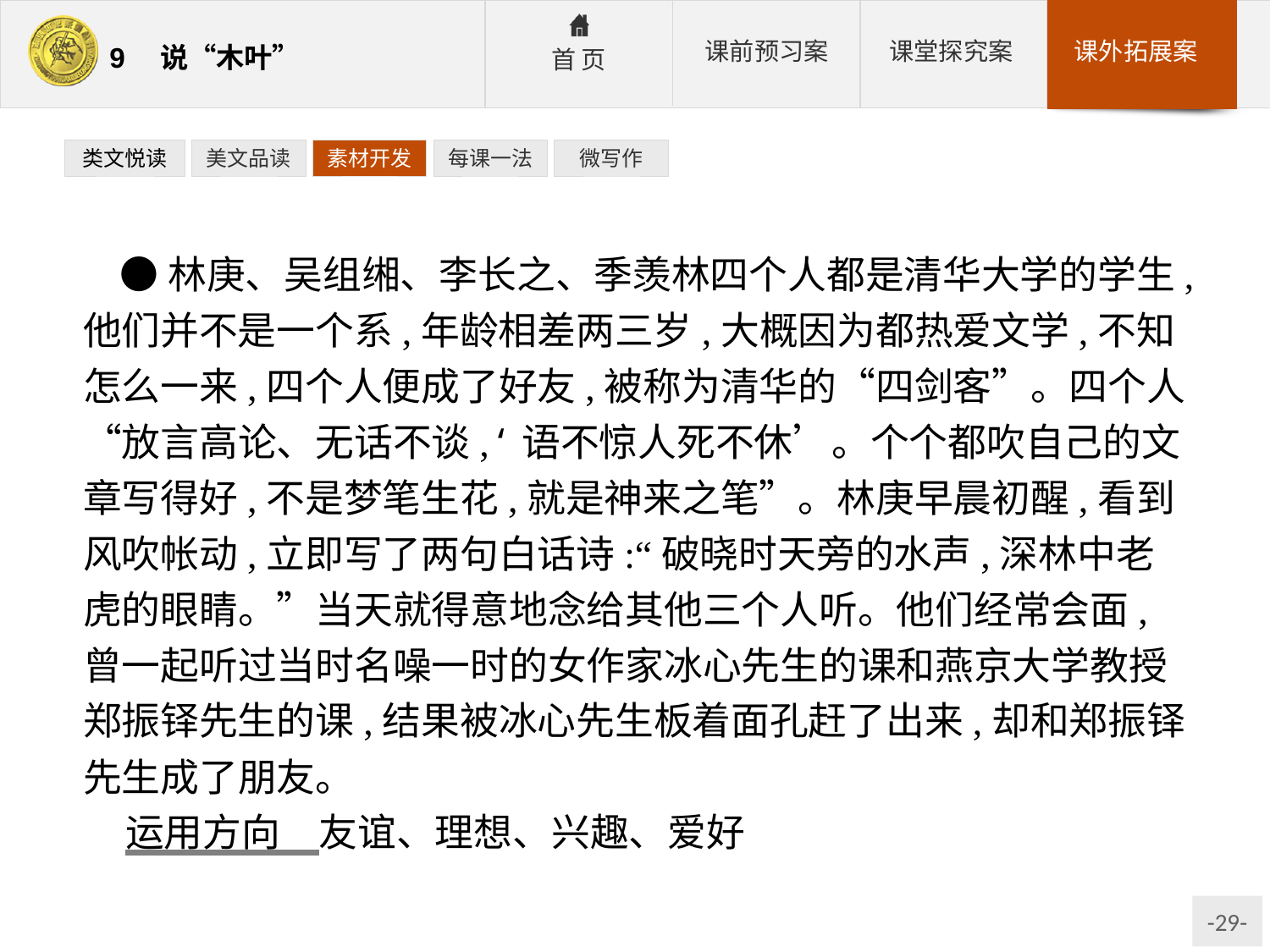

类文悦读
美文品读
素材开发
每课一法
微写作
●林庚、吴组缃、李长之、季羡林四个人都是清华大学的学生,他们并不是一个系,年龄相差两三岁,大概因为都热爱文学,不知怎么一来,四个人便成了好友,被称为清华的“四剑客”。四个人“放言高论、无话不谈,‘语不惊人死不休’。个个都吹自己的文章写得好,不是梦笔生花,就是神来之笔”。林庚早晨初醒,看到风吹帐动,立即写了两句白话诗:“破晓时天旁的水声,深林中老虎的眼睛。”当天就得意地念给其他三个人听。他们经常会面,曾一起听过当时名噪一时的女作家冰心先生的课和燕京大学教授郑振铎先生的课,结果被冰心先生板着面孔赶了出来,却和郑振铎先生成了朋友。
运用方向　友谊、理想、兴趣、爱好